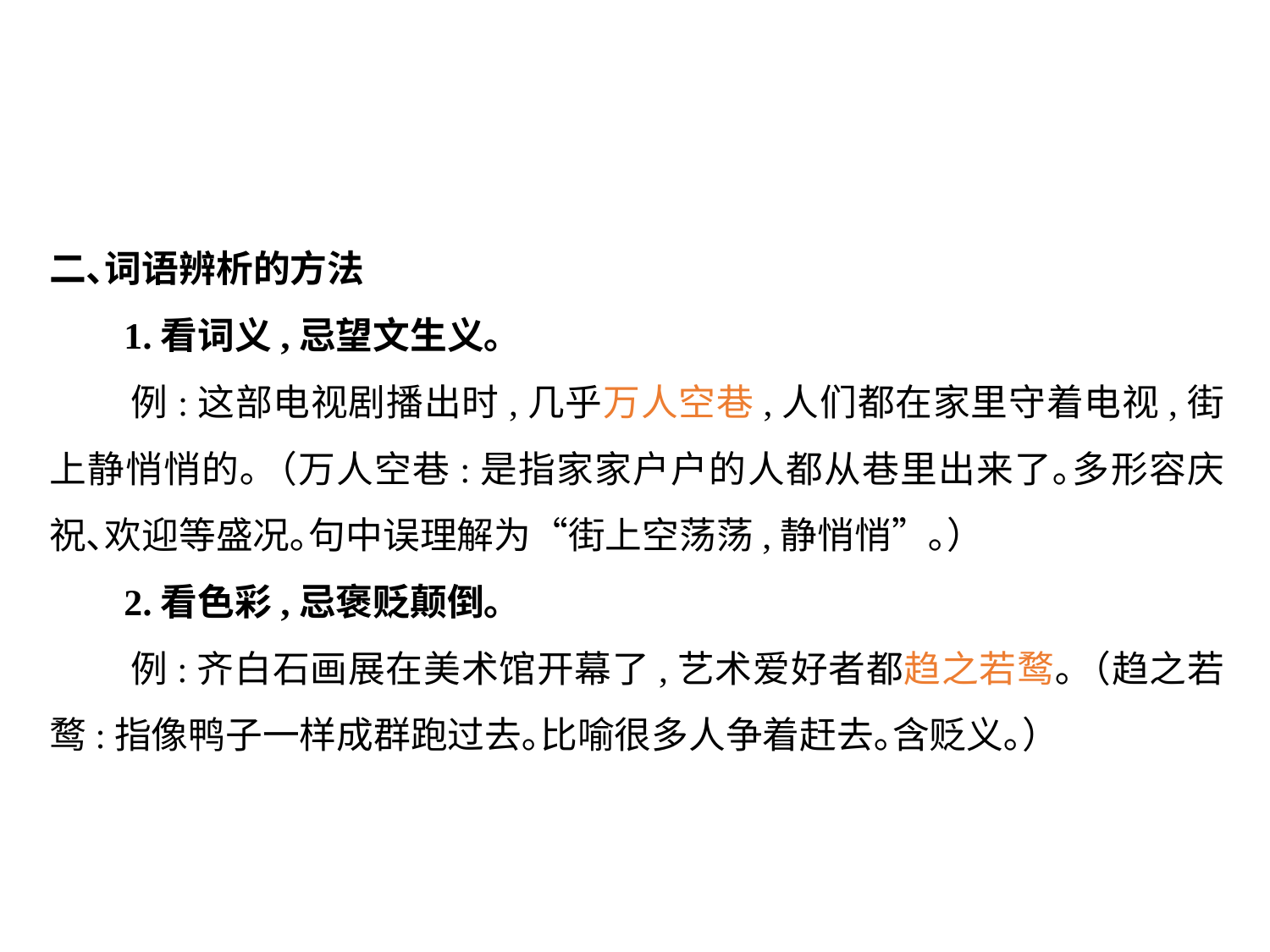

二､词语辨析的方法
        1.看词义,忌望文生义｡
        例:这部电视剧播出时,几乎万人空巷,人们都在家里守着电视,街上静悄悄的｡（万人空巷:是指家家户户的人都从巷里出来了｡多形容庆祝､欢迎等盛况｡句中误理解为“街上空荡荡,静悄悄”｡）
        2.看色彩,忌褒贬颠倒｡
        例:齐白石画展在美术馆开幕了,艺术爱好者都趋之若鹜｡（趋之若鹜:指像鸭子一样成群跑过去｡比喻很多人争着赶去｡含贬义｡）